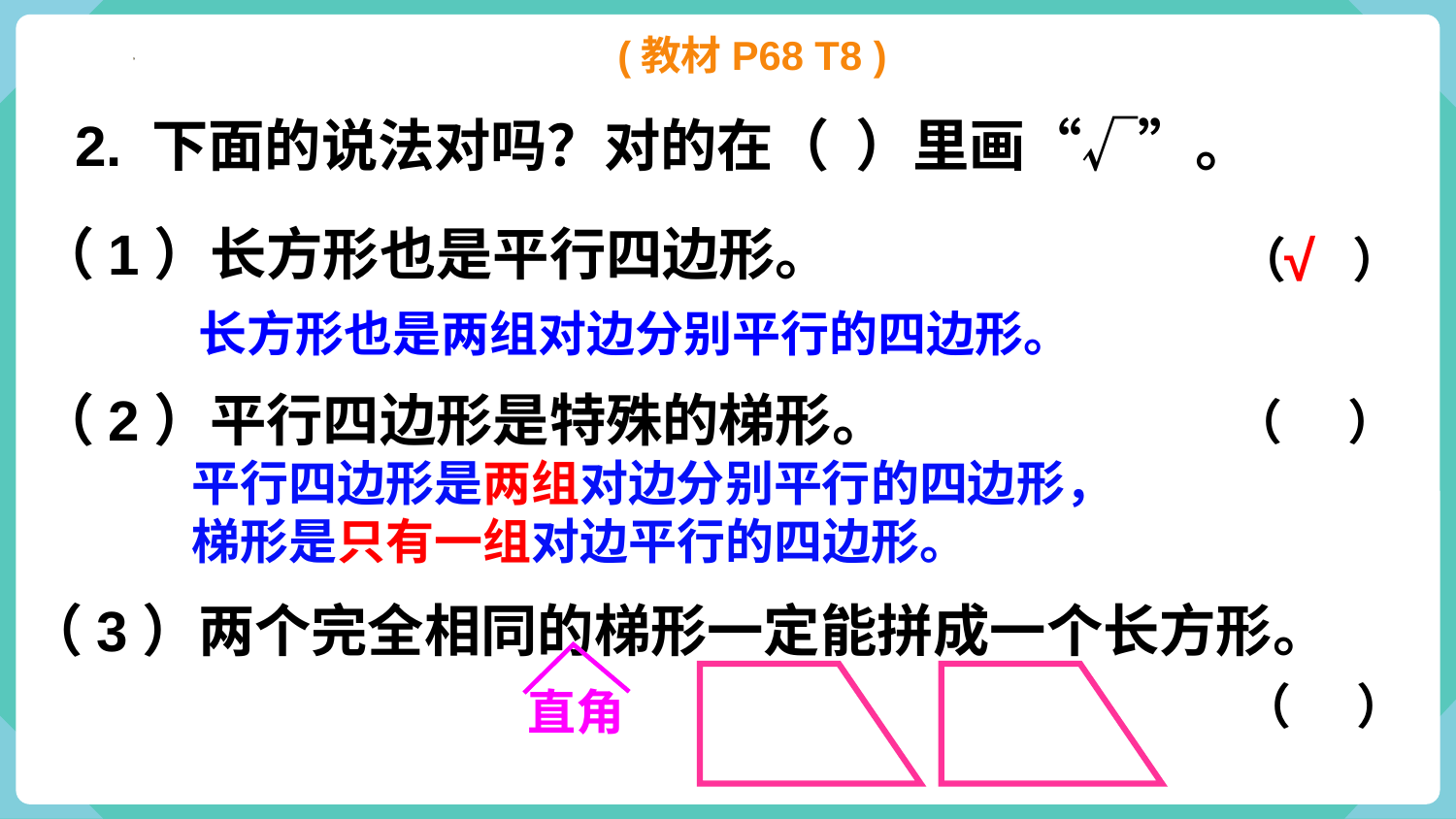

(教材P68 T8 )
2. 下面的说法对吗？对的在（  ）里画“√”。
（1）长方形也是平行四边形。
  （      ）
√
长方形也是两组对边分别平行的四边形。
（2）平行四边形是特殊的梯形。
（      ）
平行四边形是两组对边分别平行的四边形，梯形是只有一组对边平行的四边形。
（3）两个完全相同的梯形一定能拼成一个长方形。

    （      ）

直角